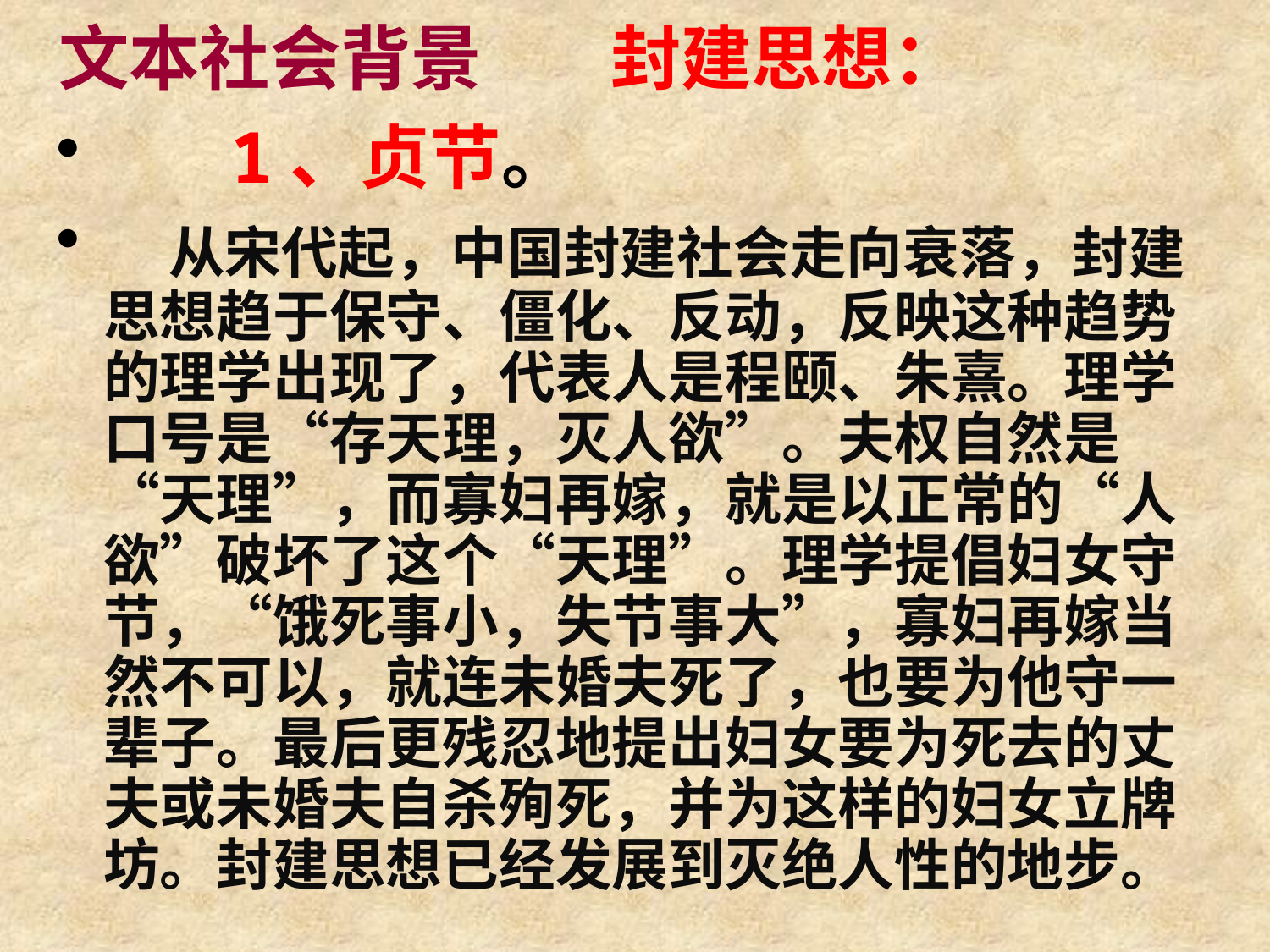

# 文本社会背景        封建思想：
   1、贞节。
   从宋代起，中国封建社会走向衰落，封建思想趋于保守、僵化、反动，反映这种趋势的理学出现了，代表人是程颐、朱熹。理学口号是“存天理，灭人欲”。夫权自然是“天理”，而寡妇再嫁，就是以正常的“人欲”破坏了这个“天理”。理学提倡妇女守节，“饿死事小，失节事大”，寡妇再嫁当然不可以，就连未婚夫死了，也要为他守一辈子。最后更残忍地提出妇女要为死去的丈夫或未婚夫自杀殉死，并为这样的妇女立牌坊。封建思想已经发展到灭绝人性的地步。